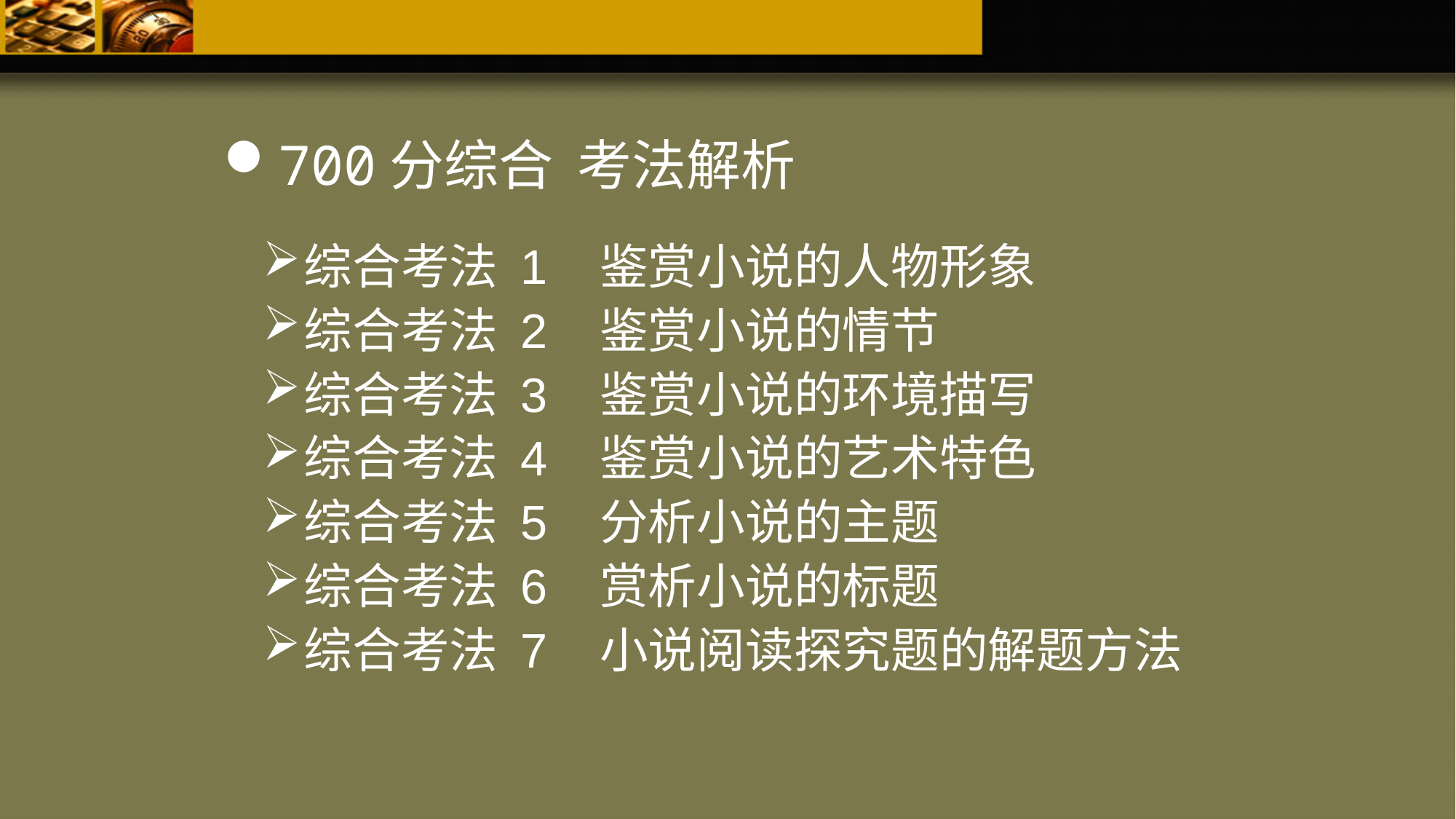

700分综合  考法解析
综合考法 1   鉴赏小说的人物形象
综合考法 2   鉴赏小说的情节
综合考法 3   鉴赏小说的环境描写
综合考法 4   鉴赏小说的艺术特色
综合考法 5   分析小说的主题
综合考法 6   赏析小说的标题
综合考法 7   小说阅读探究题的解题方法